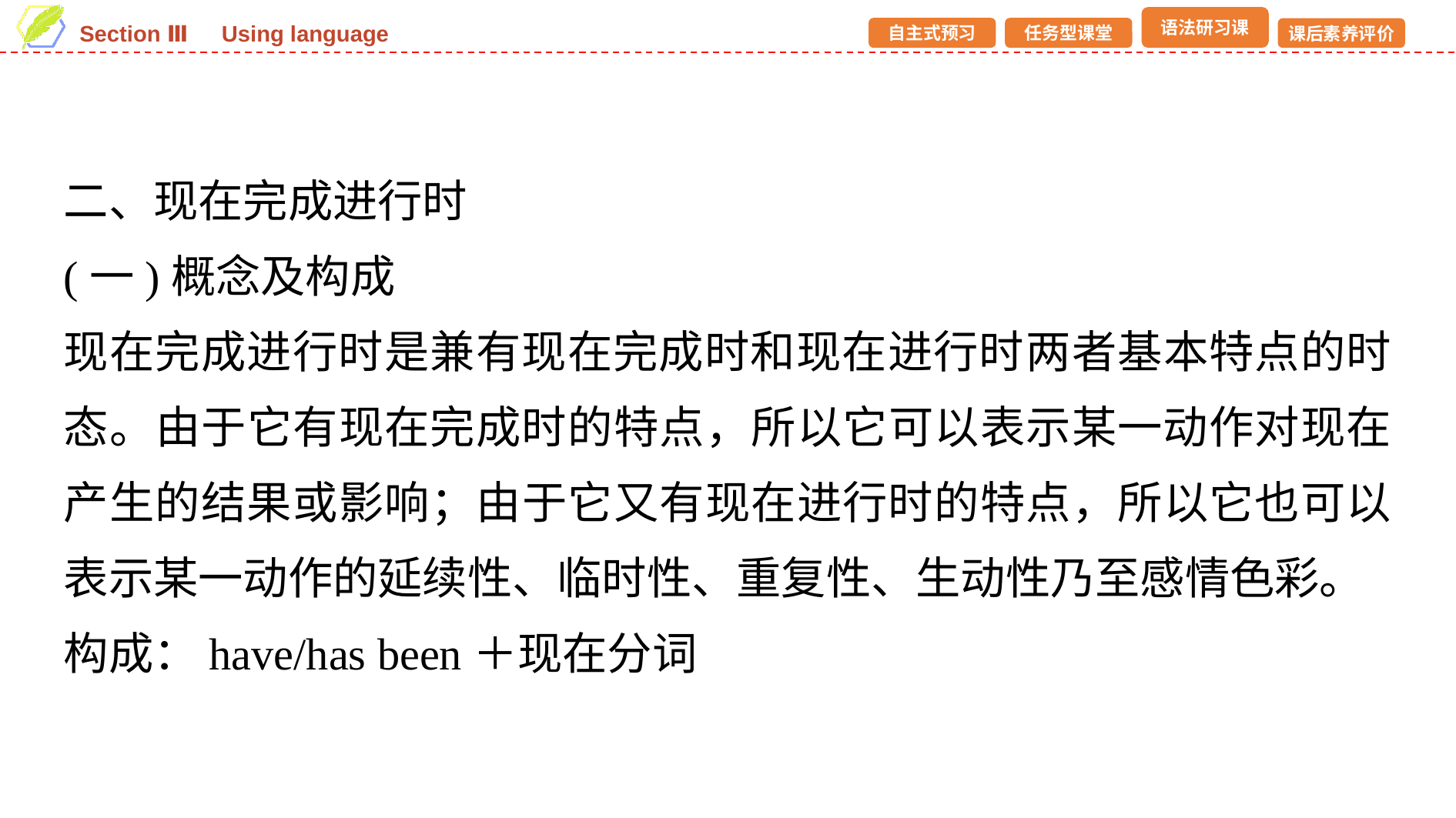

二、现在完成进行时
(一)概念及构成
现在完成进行时是兼有现在完成时和现在进行时两者基本特点的时态。由于它有现在完成时的特点，所以它可以表示某一动作对现在产生的结果或影响；由于它又有现在进行时的特点，所以它也可以表示某一动作的延续性、临时性、重复性、生动性乃至感情色彩。
构成：have/has been＋现在分词